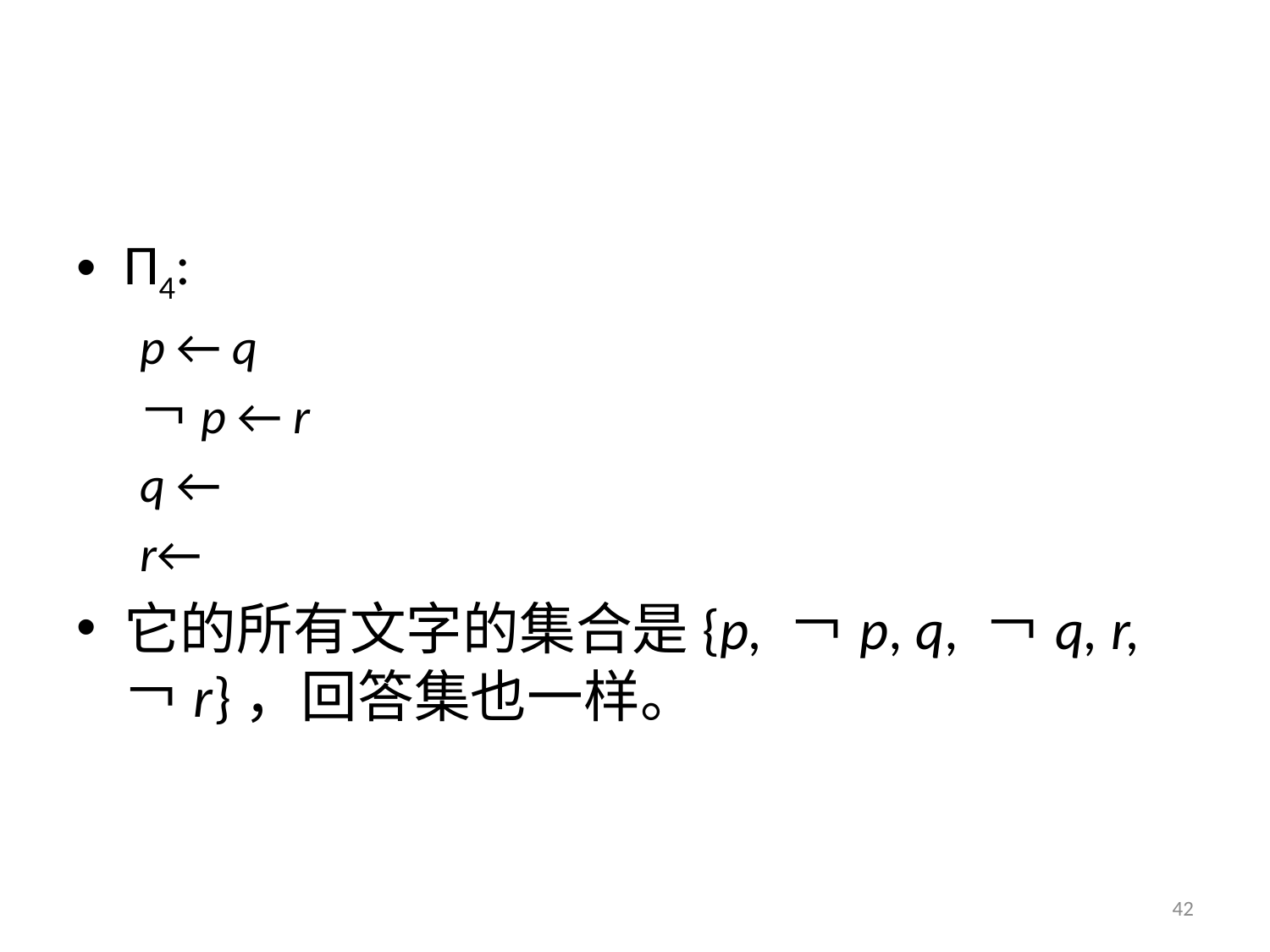

#
Π4:
p ← q
￢p ← r
q ←
r←
它的所有文字的集合是{p, ￢p, q, ￢q, r, ￢r}，回答集也一样。
42